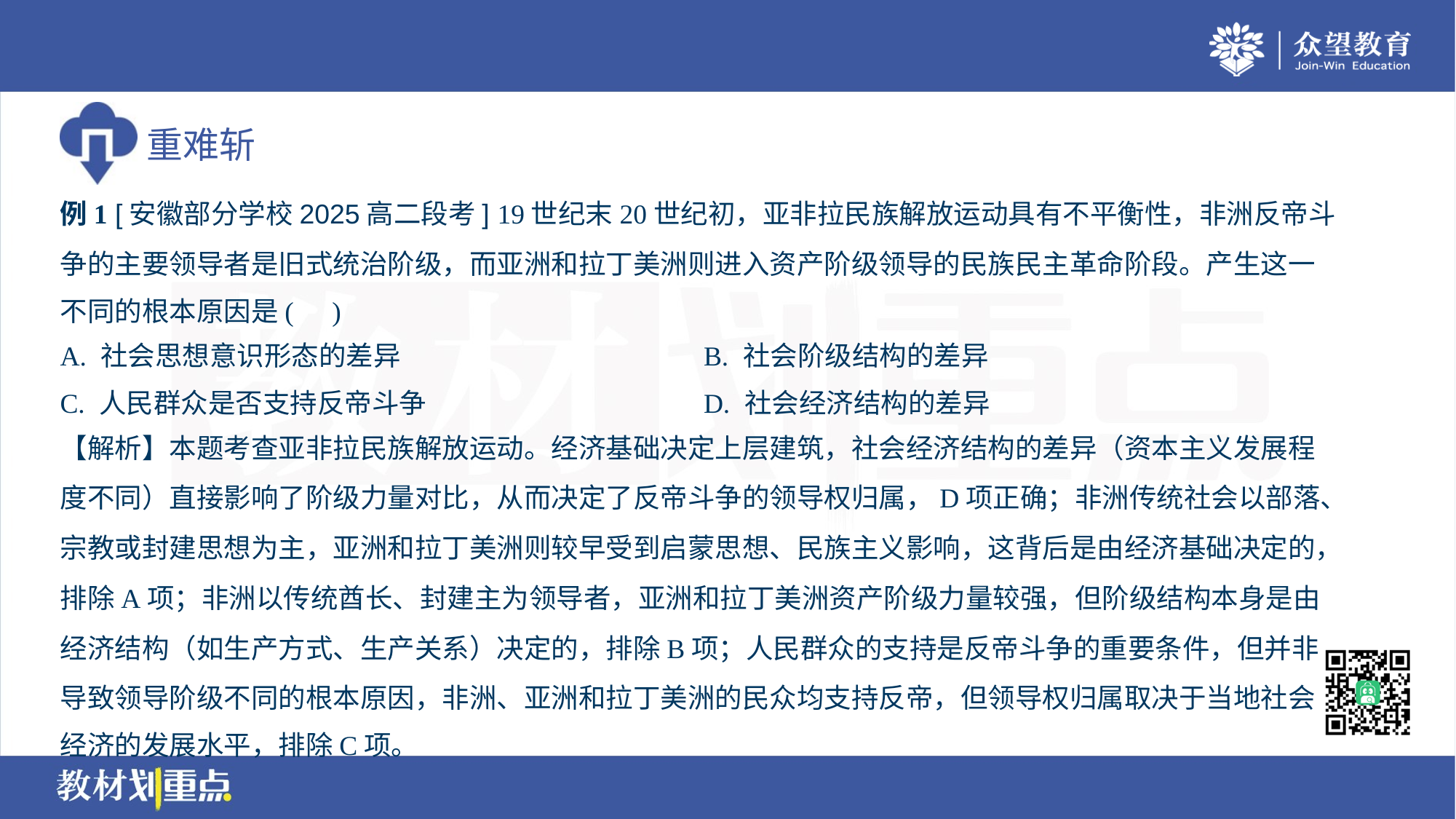

例1 [安徽部分学校2025高二段考] 19世纪末20世纪初，亚非拉民族解放运动具有不平衡性，非洲反帝斗
争的主要领导者是旧式统治阶级，而亚洲和拉丁美洲则进入资产阶级领导的民族民主革命阶段。产生这一
不同的根本原因是(     )

A. 社会思想意识形态的差异	B. 社会阶级结构的差异
C. 人民群众是否支持反帝斗争	D. 社会经济结构的差异
【解析】本题考查亚非拉民族解放运动。经济基础决定上层建筑，社会经济结构的差异（资本主义发展程
度不同）直接影响了阶级力量对比，从而决定了反帝斗争的领导权归属，D项正确；非洲传统社会以部落、
宗教或封建思想为主，亚洲和拉丁美洲则较早受到启蒙思想、民族主义影响，这背后是由经济基础决定的，
排除A项；非洲以传统酋长、封建主为领导者，亚洲和拉丁美洲资产阶级力量较强，但阶级结构本身是由
经济结构（如生产方式、生产关系）决定的，排除B项；人民群众的支持是反帝斗争的重要条件，但并非
导致领导阶级不同的根本原因，非洲、亚洲和拉丁美洲的民众均支持反帝，但领导权归属取决于当地社会
经济的发展水平，排除C项。